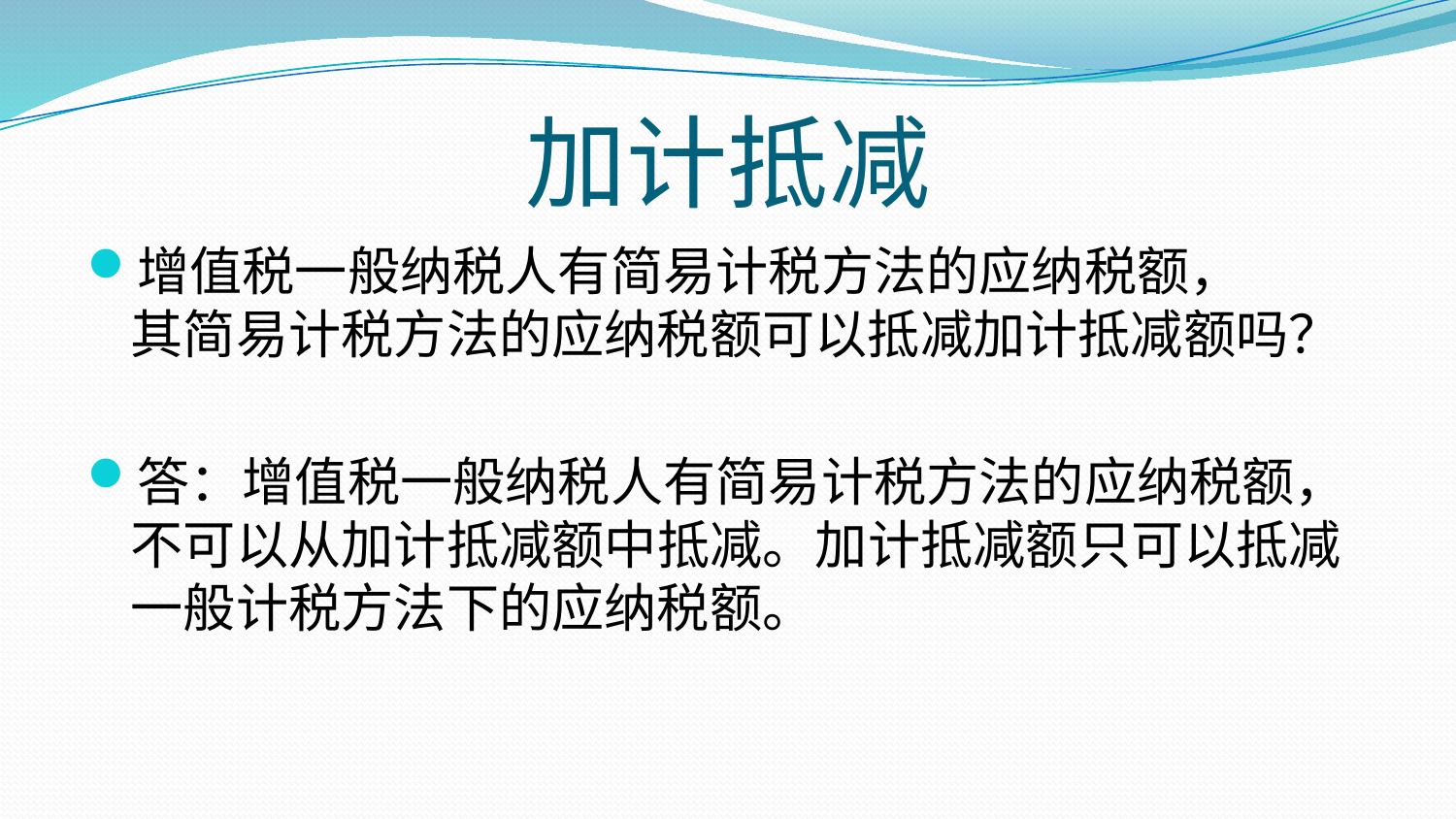

# 加计抵减
增值税一般纳税人有简易计税方法的应纳税额，
其简易计税方法的应纳税额可以抵减加计抵减额吗？

答：增值税一般纳税人有简易计税方法的应纳税额，不可以从加计抵减额中抵减。加计抵减额只可以抵减一般计税方法下的应纳税额。